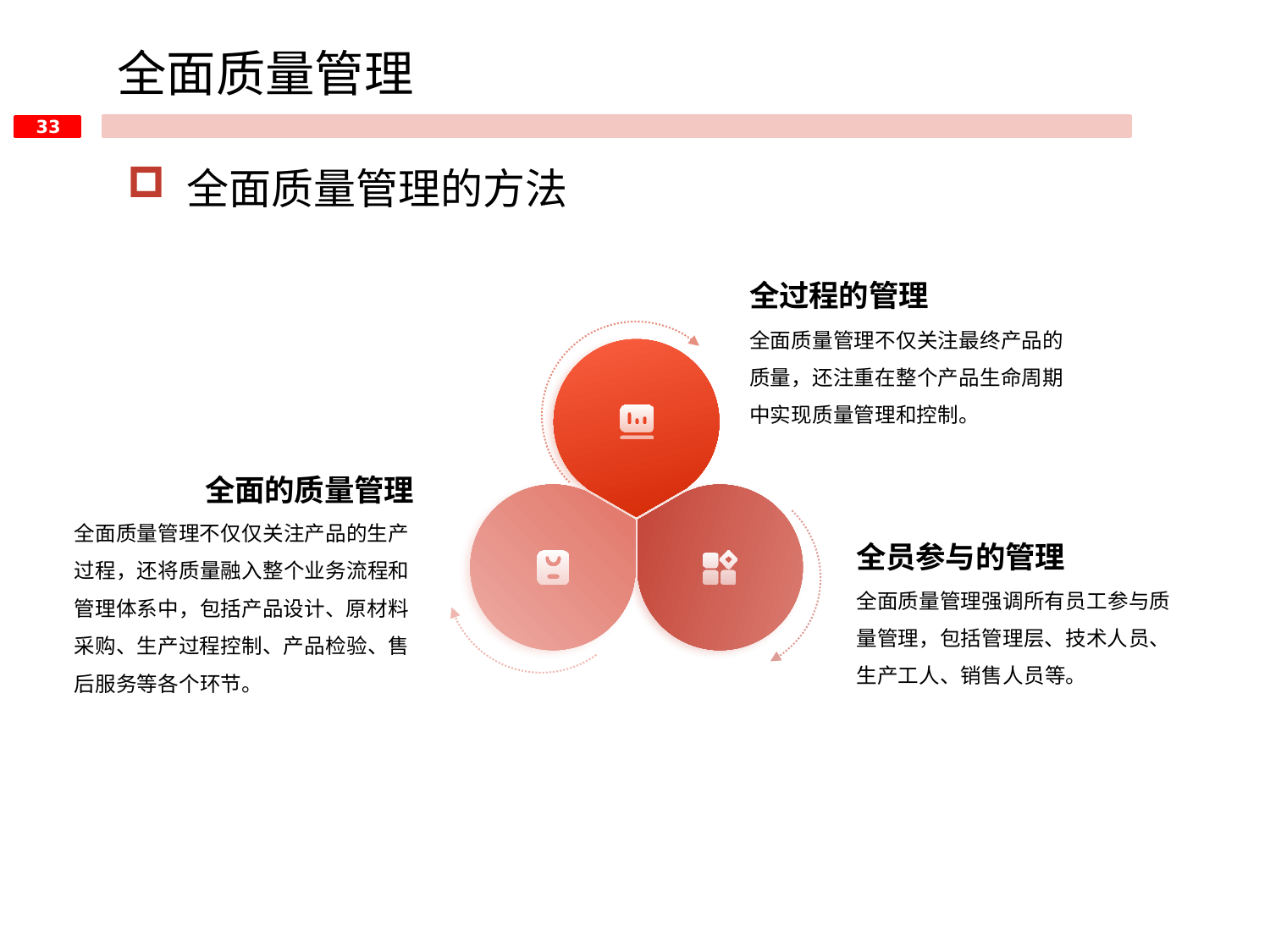

全面质量管理
33
 全面质量管理的方法
全过程的管理
全面质量管理不仅关注最终产品的质量，还注重在整个产品生命周期中实现质量管理和控制。

全面的质量管理

全面质量管理不仅仅关注产品的生产过程，还将质量融入整个业务流程和管理体系中，包括产品设计、原材料采购、生产过程控制、产品检验、售后服务等各个环节。
全员参与的管理

全面质量管理强调所有员工参与质量管理，包括管理层、技术人员、生产工人、销售人员等。